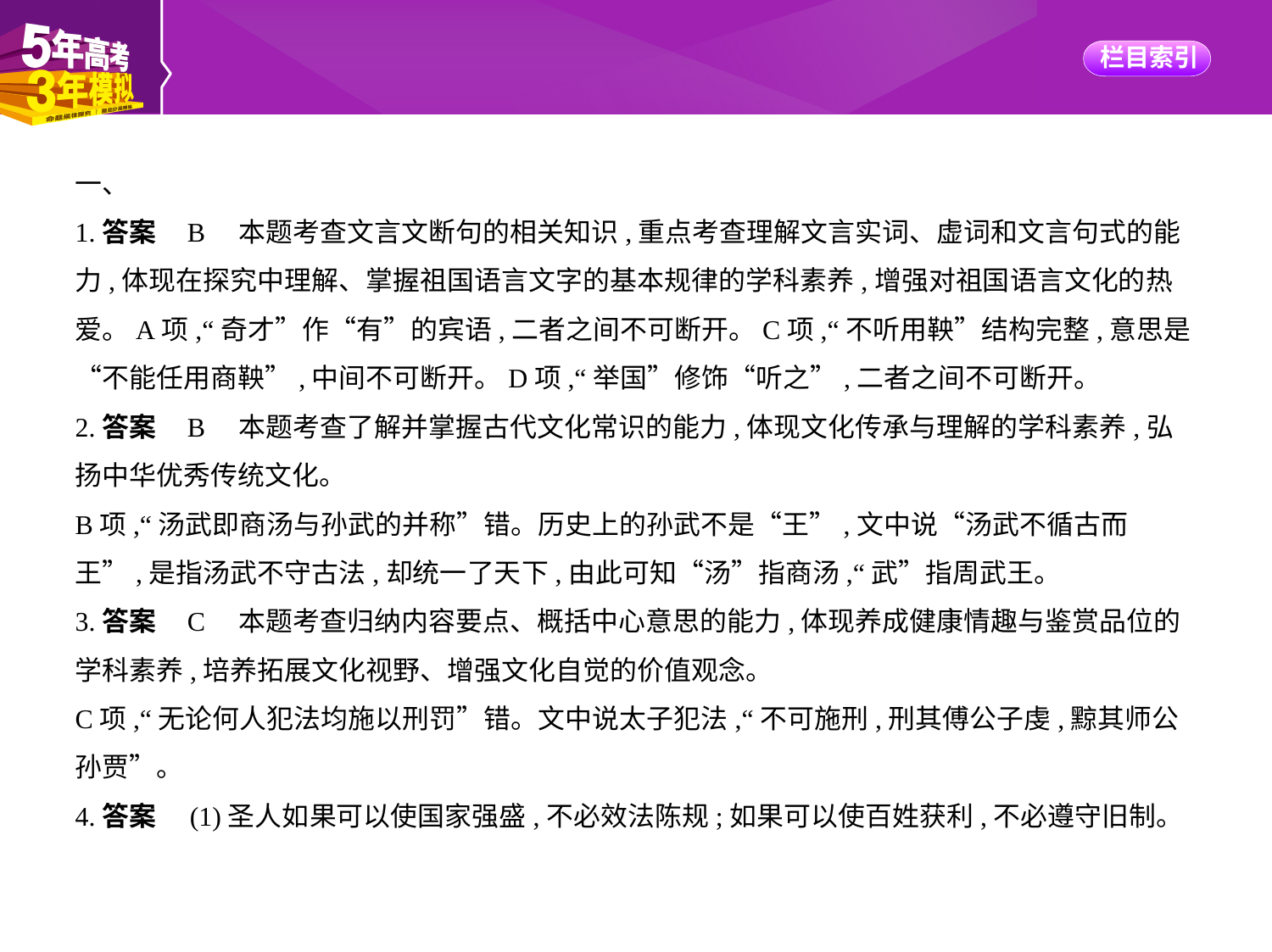

一、
1.答案    B　本题考查文言文断句的相关知识,重点考查理解文言实词、虚词和文言句式的能
力,体现在探究中理解、掌握祖国语言文字的基本规律的学科素养,增强对祖国语言文化的热
爱。A项,“奇才”作“有”的宾语,二者之间不可断开。C项,“不听用鞅”结构完整,意思是
“不能任用商鞅”,中间不可断开。D项,“举国”修饰“听之”,二者之间不可断开。
2.答案    B　本题考查了解并掌握古代文化常识的能力,体现文化传承与理解的学科素养,弘
扬中华优秀传统文化。
B项,“汤武即商汤与孙武的并称”错。历史上的孙武不是“王”,文中说“汤武不循古而
王”,是指汤武不守古法,却统一了天下,由此可知“汤”指商汤,“武”指周武王。
3.答案    C　本题考查归纳内容要点、概括中心意思的能力,体现养成健康情趣与鉴赏品位的
学科素养,培养拓展文化视野、增强文化自觉的价值观念。
C项,“无论何人犯法均施以刑罚”错。文中说太子犯法,“不可施刑,刑其傅公子虔,黥其师公
孙贾”。
4.答案　(1)圣人如果可以使国家强盛,不必效法陈规;如果可以使百姓获利,不必遵守旧制。